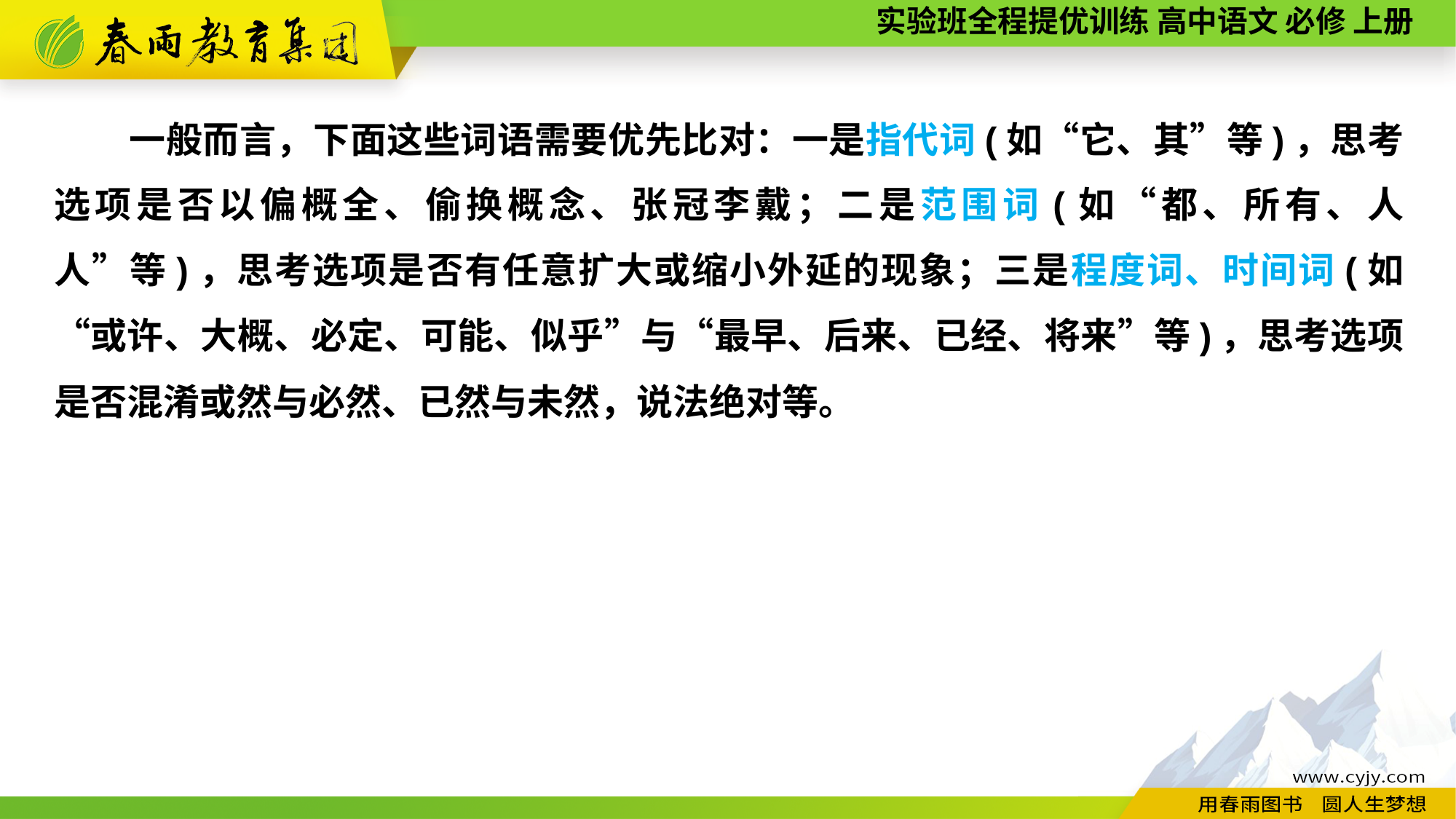

一般而言，下面这些词语需要优先比对：一是指代词(如“它、其”等)，思考选项是否以偏概全、偷换概念、张冠李戴；二是范围词(如“都、所有、人人”等)，思考选项是否有任意扩大或缩小外延的现象；三是程度词、时间词(如“或许、大概、必定、可能、似乎”与“最早、后来、已经、将来”等)，思考选项是否混淆或然与必然、已然与未然，说法绝对等。